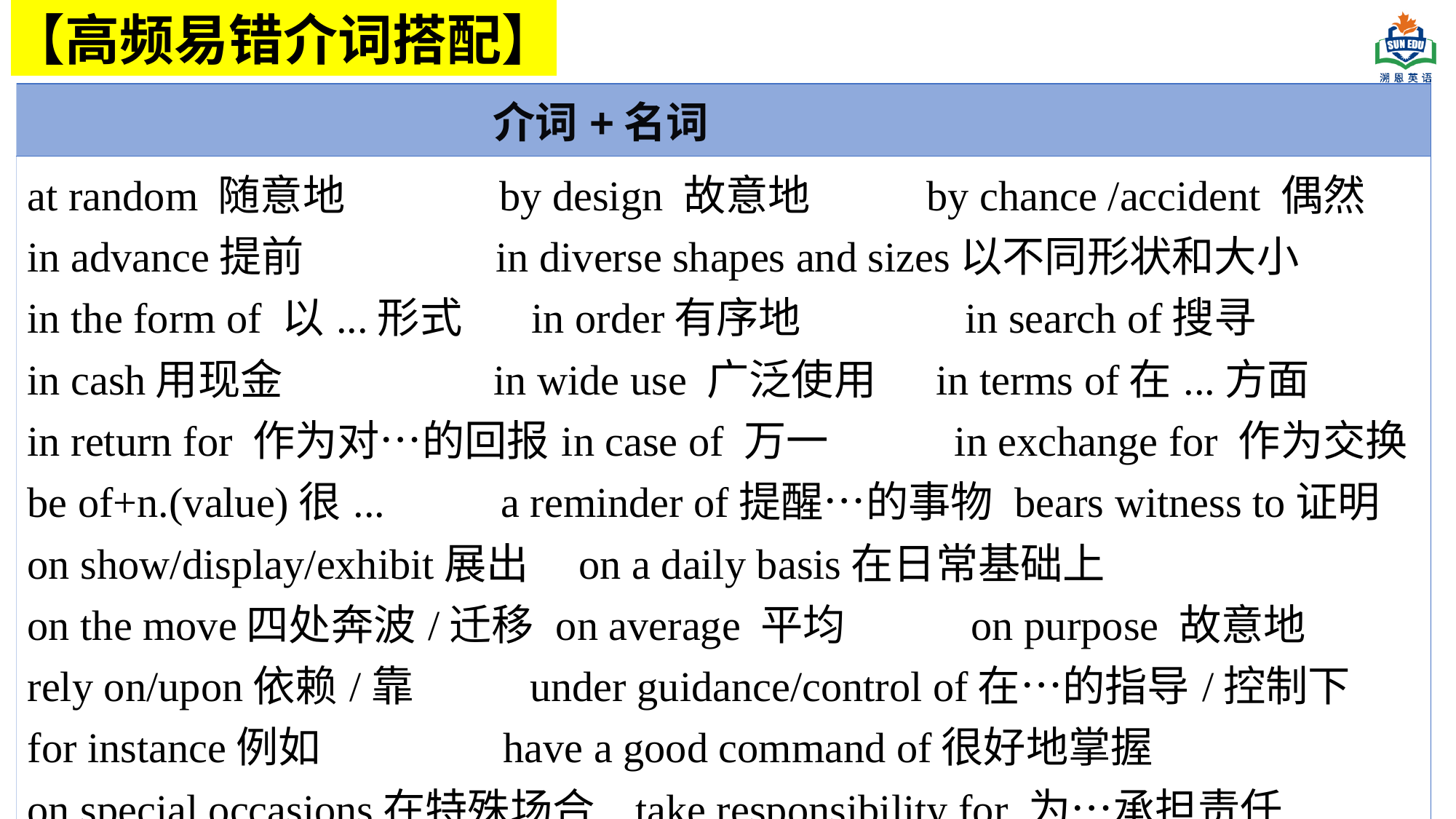

【高频易错介词搭配】
| 介词+名词 |
| --- |
| at random 随意地 by design 故意地 by chance /accident 偶然 in advance提前 in diverse shapes and sizes以不同形状和大小 in the form of 以...形式 in order有序地 in search of搜寻 in cash用现金 in wide use 广泛使用 in terms of在...方面 in return for 作为对…的回报in case of 万一 in exchange for 作为交换 be of+n.(value)很... a reminder of提醒…的事物 bears witness to证明 on show/display/exhibit展出 on a daily basis在日常基础上 on the move四处奔波/迁移 on average 平均 on purpose 故意地 rely on/upon依赖/靠 under guidance/control of在…的指导/控制下 for instance例如 have a good command of很好地掌握 on special occasions在特殊场合 take responsibility for 为…承担责任 at an alarming rate以惊人的速度 at one's own expense 自费 at the cost of 以…为代价 at a loss 不知所措 at 94/the age of 94在94 岁 |